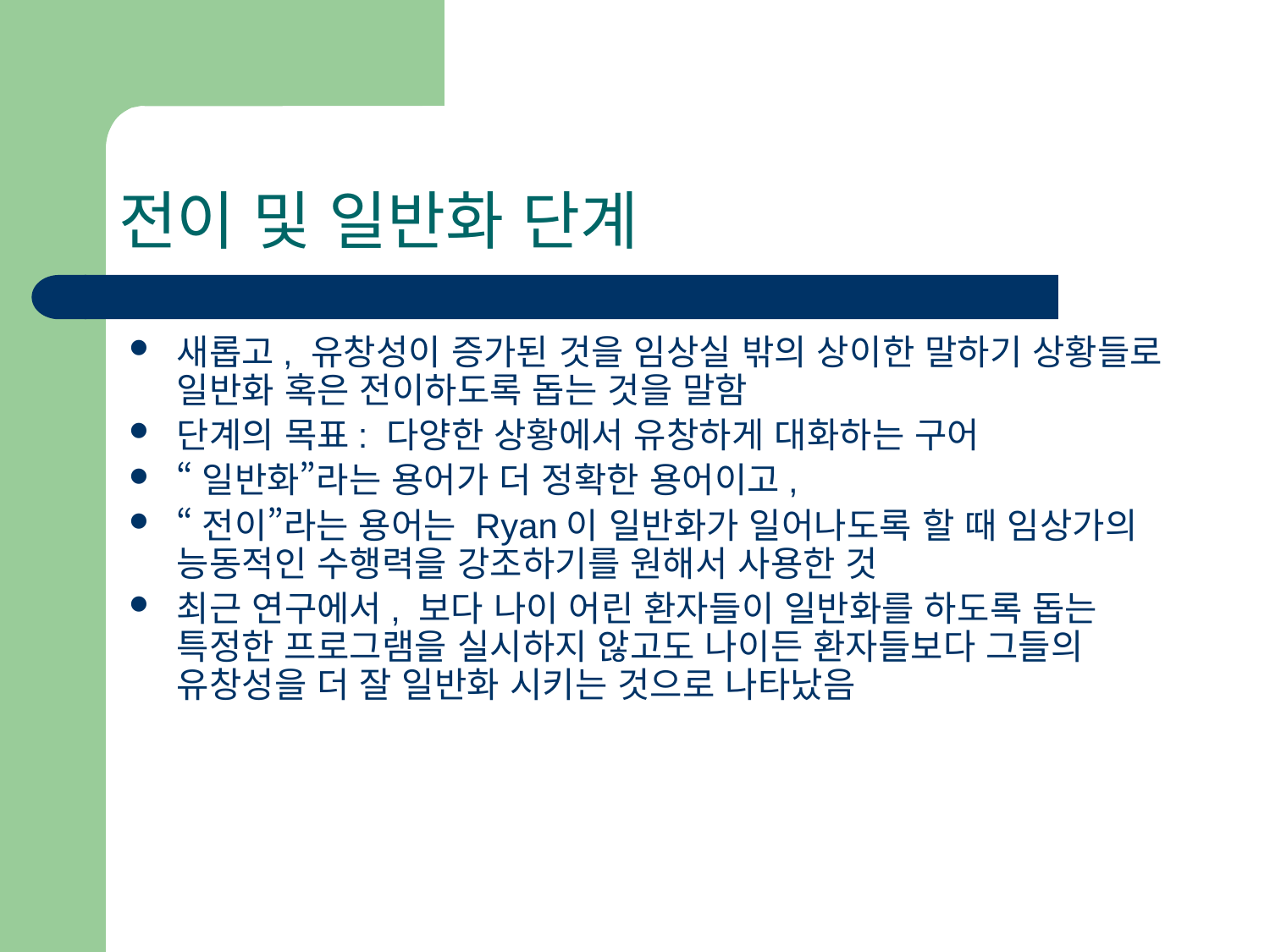

# 전이 및 일반화 단계
새롭고, 유창성이 증가된 것을 임상실 밖의 상이한 말하기 상황들로 일반화 혹은 전이하도록 돕는 것을 말함
단계의 목표: 다양한 상황에서 유창하게 대화하는 구어
“일반화”라는 용어가 더 정확한 용어이고,
“전이”라는 용어는 Ryan이 일반화가 일어나도록 할 때 임상가의 능동적인 수행력을 강조하기를 원해서 사용한 것
최근 연구에서, 보다 나이 어린 환자들이 일반화를 하도록 돕는 특정한 프로그램을 실시하지 않고도 나이든 환자들보다 그들의 유창성을 더 잘 일반화 시키는 것으로 나타났음